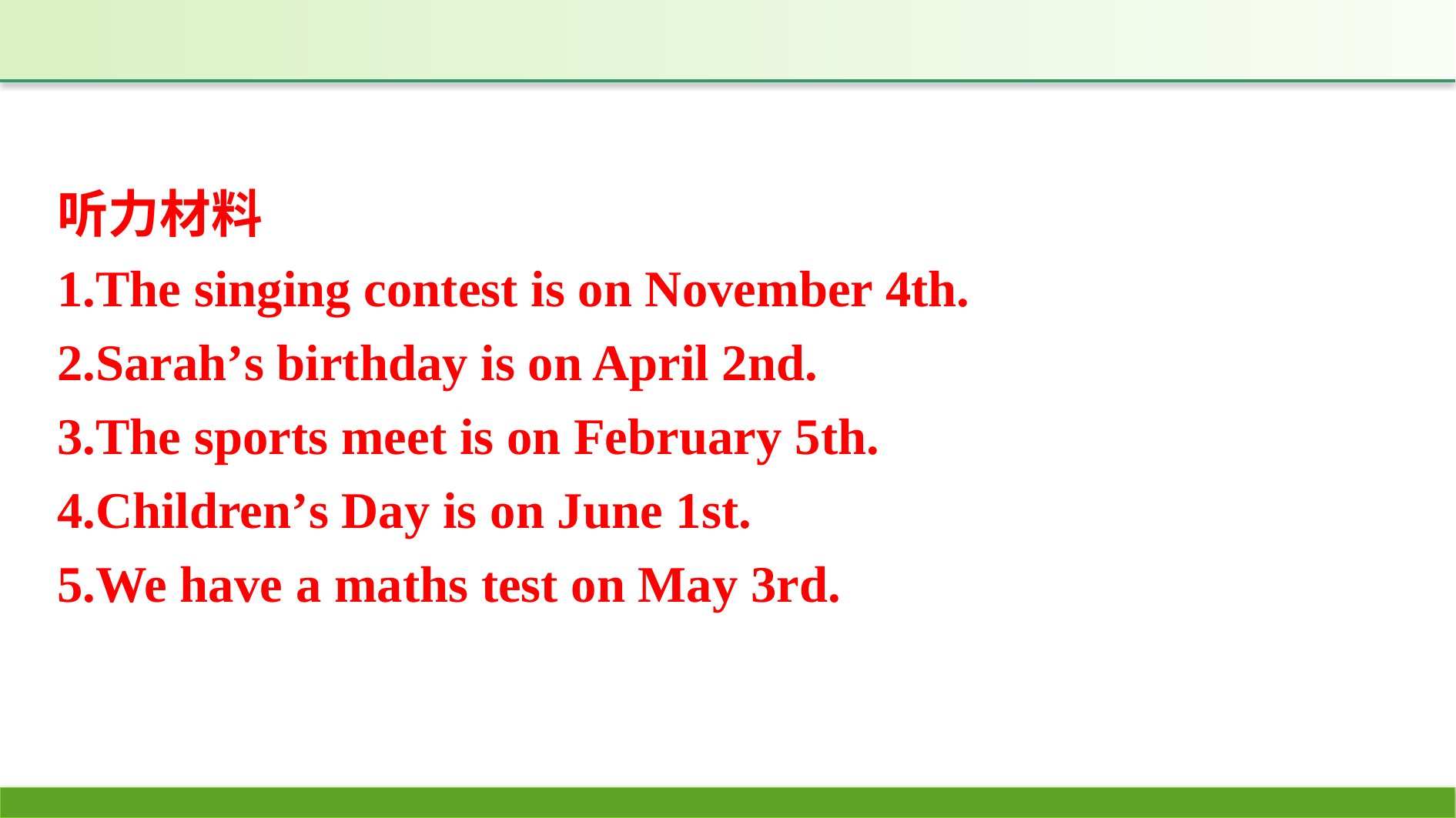

听力材料
1.The singing contest is on November 4th.
2.Sarah’s birthday is on April 2nd.
3.The sports meet is on February 5th.
4.Children’s Day is on June 1st.
5.We have a maths test on May 3rd.